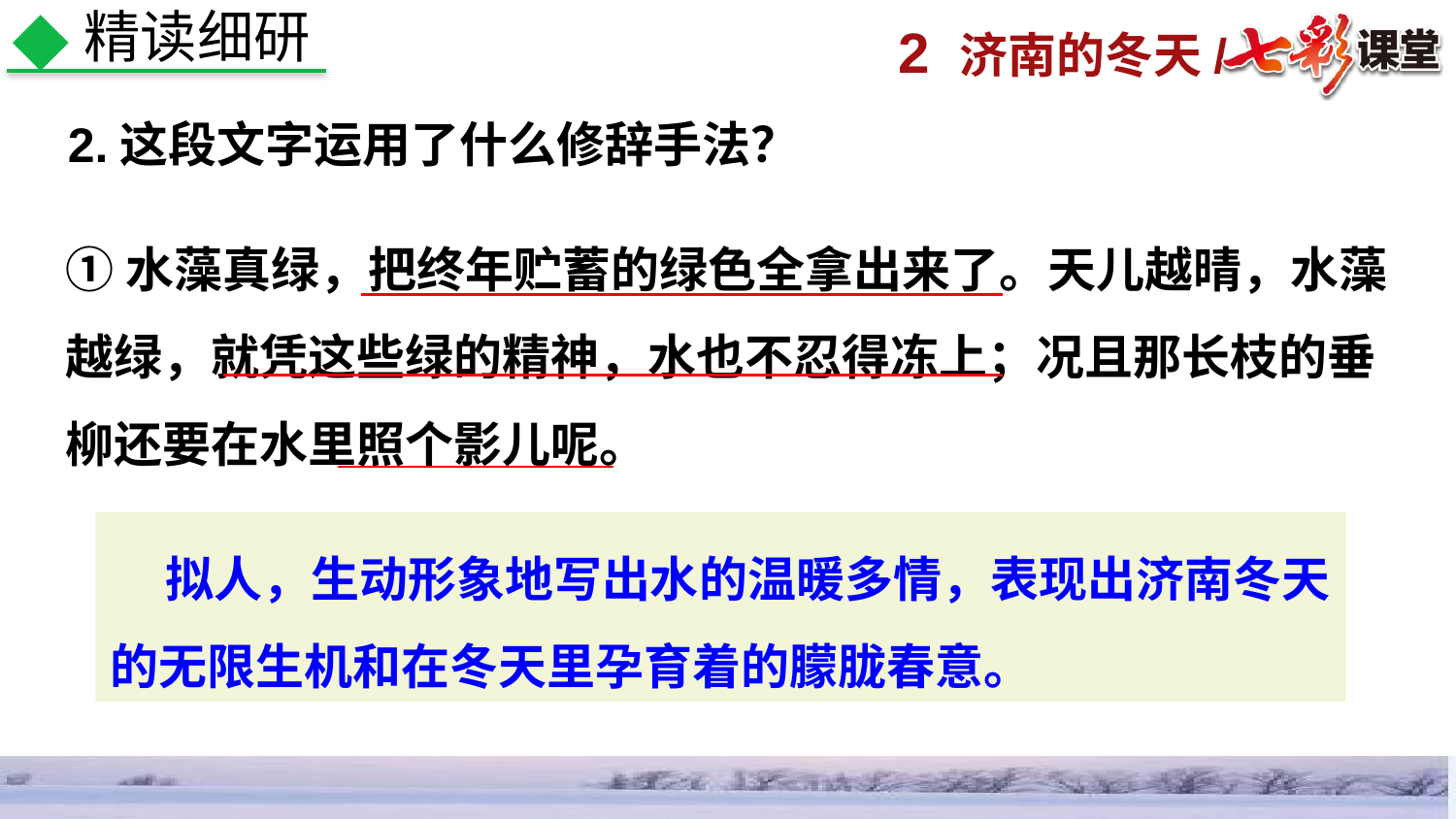

精读细研

2.这段文字运用了什么修辞手法？
①水藻真绿，把终年贮蓄的绿色全拿出来了。天儿越晴，水藻越绿，就凭这些绿的精神，水也不忍得冻上；况且那长枝的垂柳还要在水里照个影儿呢。
    拟人，生动形象地写出水的温暖多情，表现出济南冬天的无限生机和在冬天里孕育着的朦胧春意。